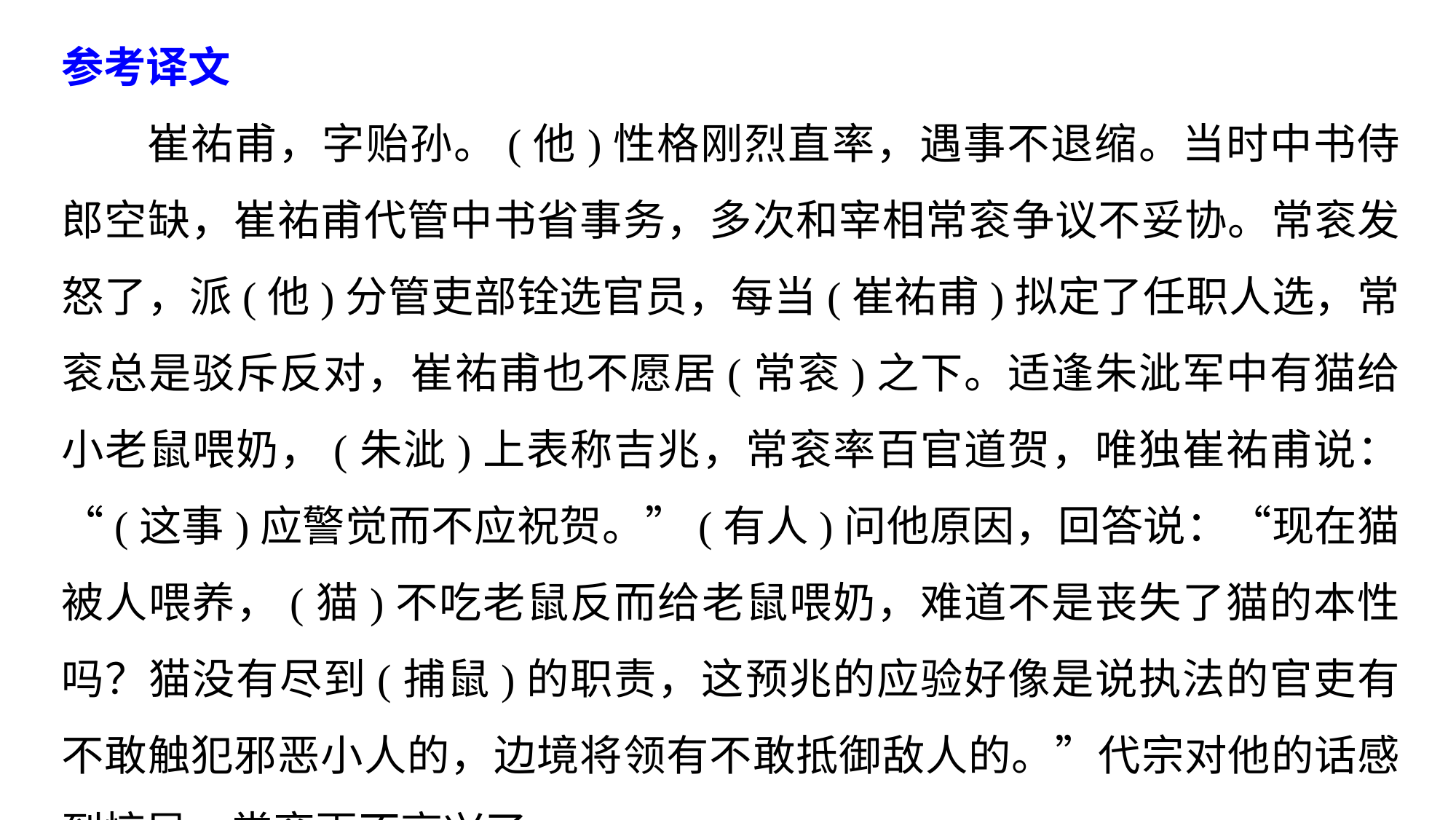

参考译文
崔祐甫，字贻孙。(他)性格刚烈直率，遇事不退缩。当时中书侍郎空缺，崔祐甫代管中书省事务，多次和宰相常衮争议不妥协。常衮发怒了，派(他)分管吏部铨选官员，每当(崔祐甫)拟定了任职人选，常衮总是驳斥反对，崔祐甫也不愿居(常衮)之下。适逢朱泚军中有猫给小老鼠喂奶，(朱泚)上表称吉兆，常衮率百官道贺，唯独崔祐甫说：“(这事)应警觉而不应祝贺。”(有人)问他原因，回答说：“现在猫被人喂养，(猫)不吃老鼠反而给老鼠喂奶，难道不是丧失了猫的本性吗？猫没有尽到(捕鼠)的职责，这预兆的应验好像是说执法的官吏有不敢触犯邪恶小人的，边境将领有不敢抵御敌人的。”代宗对他的话感到惊异，常衮更不高兴了。